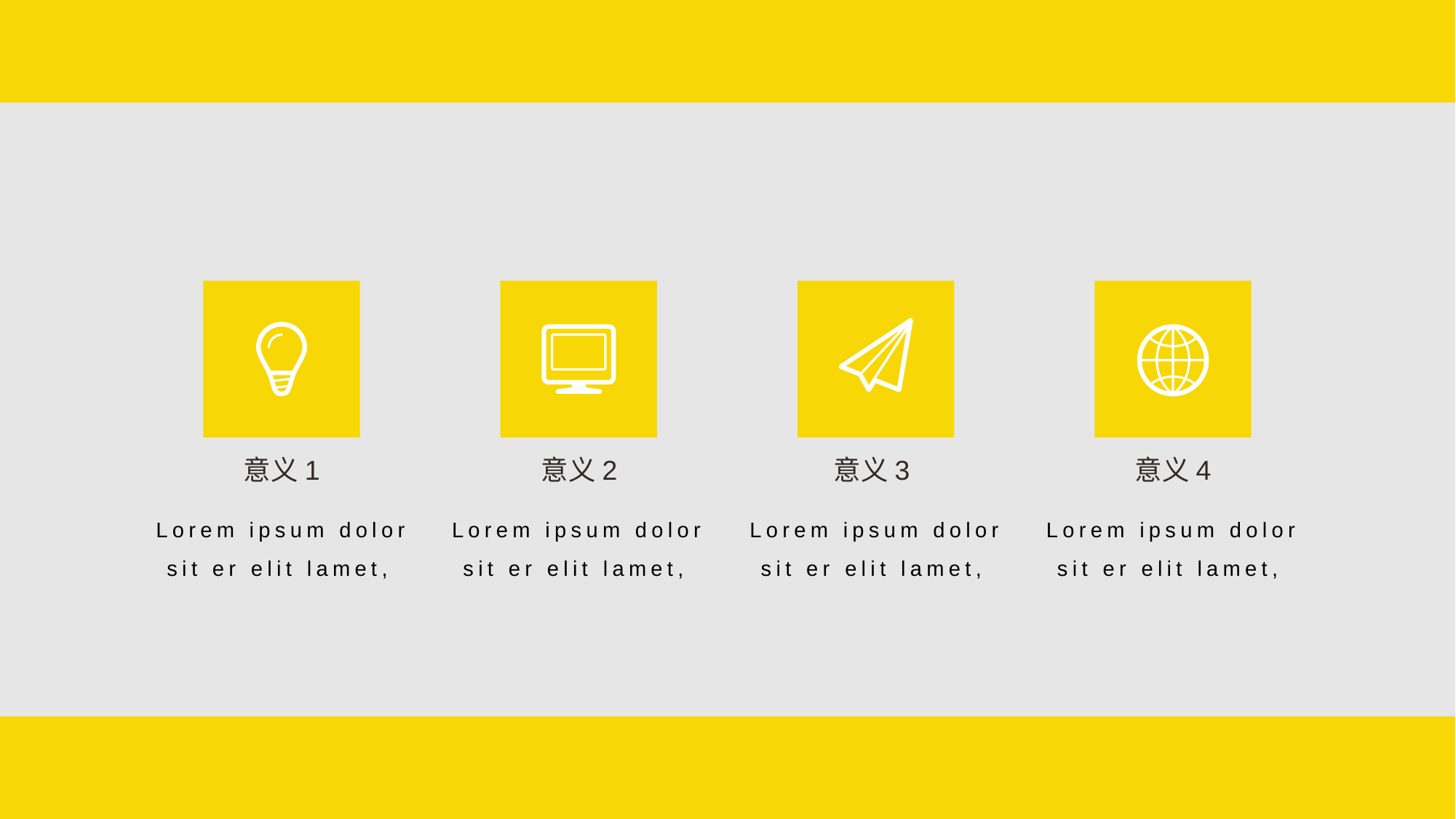

意义2
意义3
意义4
意义1
Lorem ipsum dolor sit er elit lamet,
Lorem ipsum dolor sit er elit lamet,
Lorem ipsum dolor sit er elit lamet,
Lorem ipsum dolor sit er elit lamet,